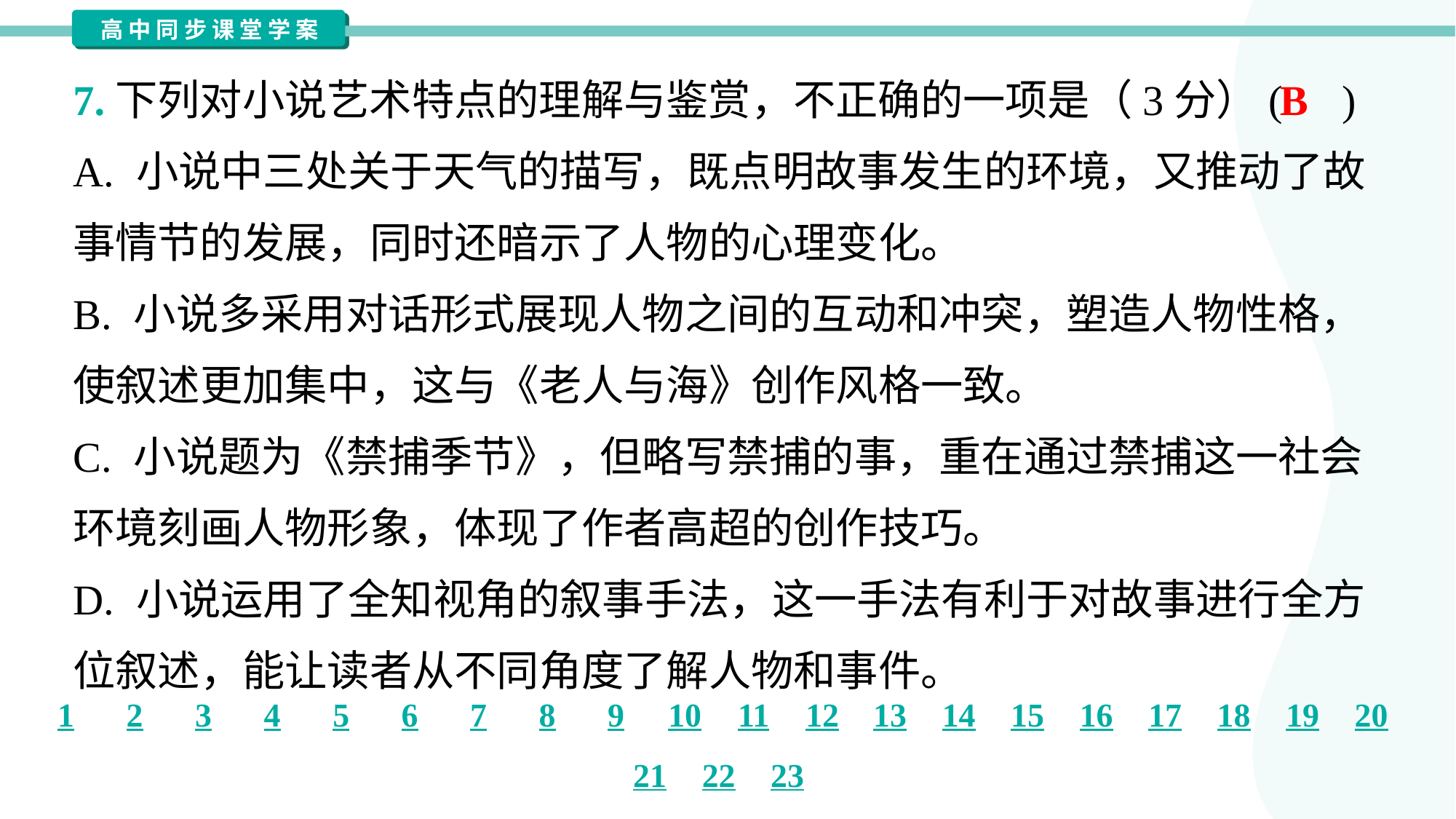

7.下列对小说艺术特点的理解与鉴赏，不正确的一项是（3分）(     )
B
A. 小说中三处关于天气的描写，既点明故事发生的环境，又推动了故
事情节的发展，同时还暗示了人物的心理变化。
B. 小说多采用对话形式展现人物之间的互动和冲突，塑造人物性格，
使叙述更加集中，这与《老人与海》创作风格一致。
C. 小说题为《禁捕季节》，但略写禁捕的事，重在通过禁捕这一社会
环境刻画人物形象，体现了作者高超的创作技巧。
D. 小说运用了全知视角的叙事手法，这一手法有利于对故事进行全方
位叙述，能让读者从不同角度了解人物和事件。